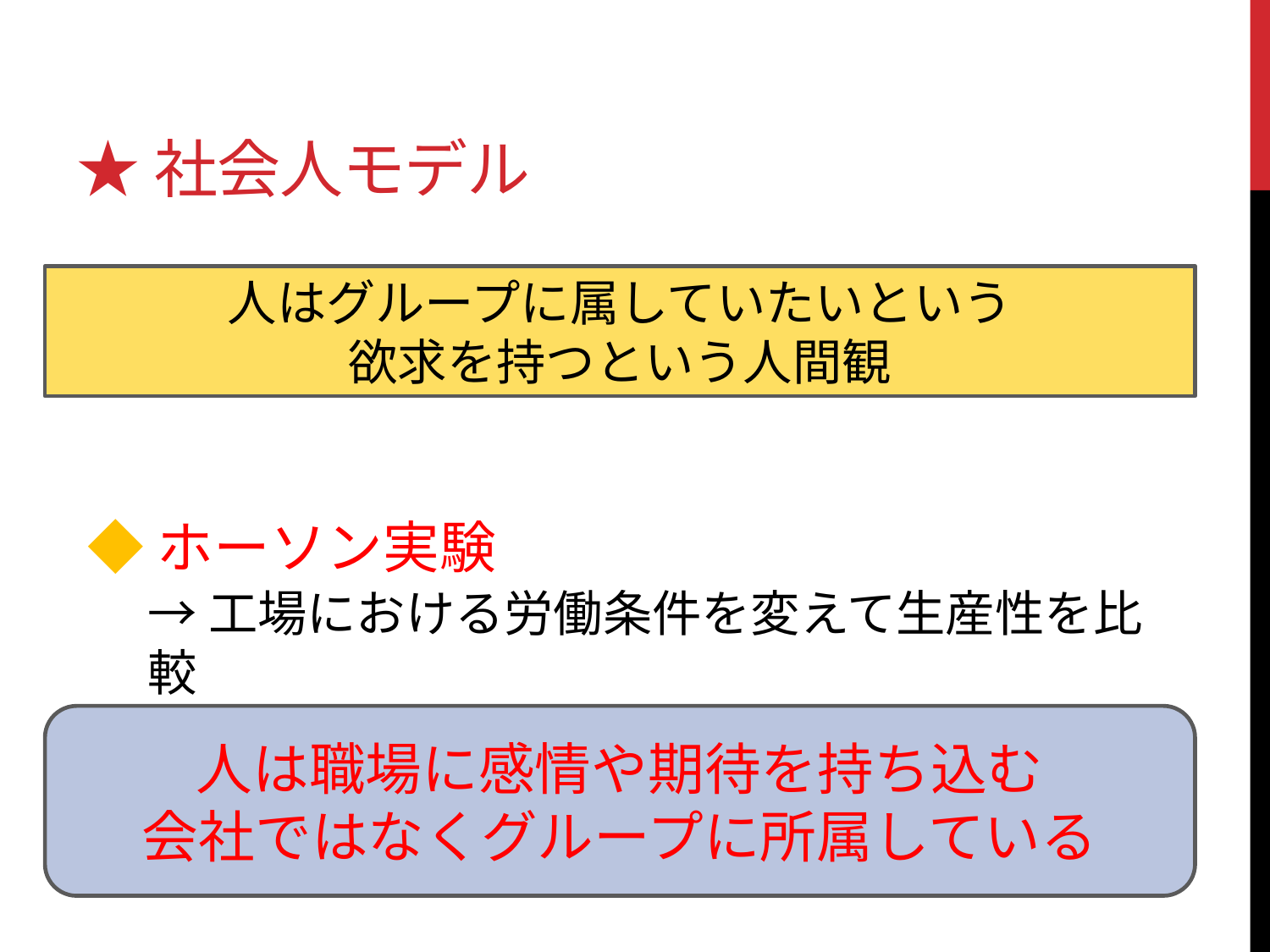

# ★社会人モデル
人はグループに属していたいという
欲求を持つという人間観
◆ホーソン実験
→工場における労働条件を変えて生産性を比較
人は職場に感情や期待を持ち込む
会社ではなくグループに所属している